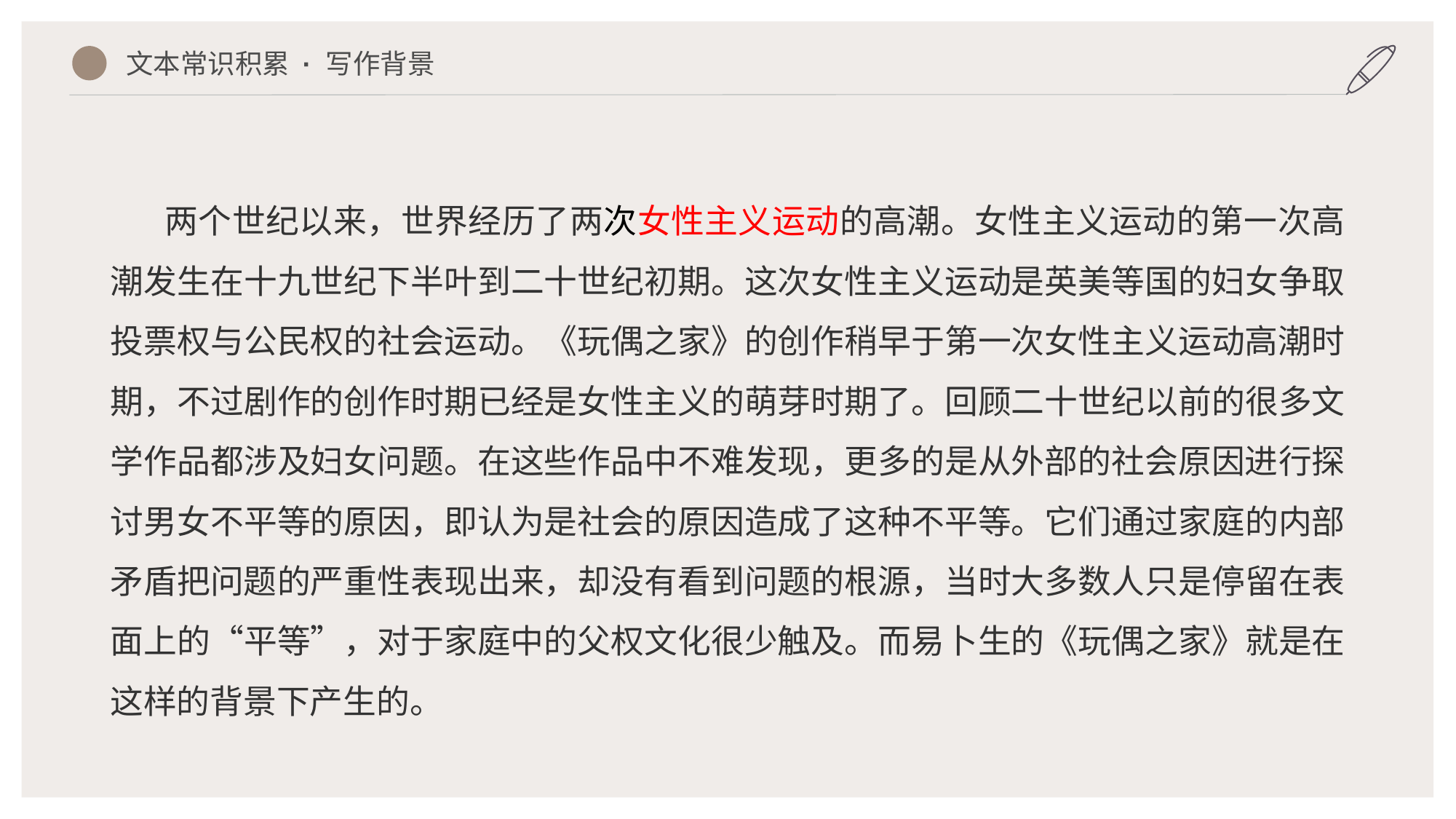

文本常识积累 · 写作背景

两个世纪以来，世界经历了两次女性主义运动的高潮。女性主义运动的第一次高潮发生在十九世纪下半叶到二十世纪初期。这次女性主义运动是英美等国的妇女争取投票权与公民权的社会运动。《玩偶之家》的创作稍早于第一次女性主义运动高潮时期，不过剧作的创作时期已经是女性主义的萌芽时期了。回顾二十世纪以前的很多文学作品都涉及妇女问题。在这些作品中不难发现，更多的是从外部的社会原因进行探讨男女不平等的原因，即认为是社会的原因造成了这种不平等。它们通过家庭的内部矛盾把问题的严重性表现出来，却没有看到问题的根源，当时大多数人只是停留在表面上的“平等”，对于家庭中的父权文化很少触及。而易卜生的《玩偶之家》就是在这样的背景下产生的。